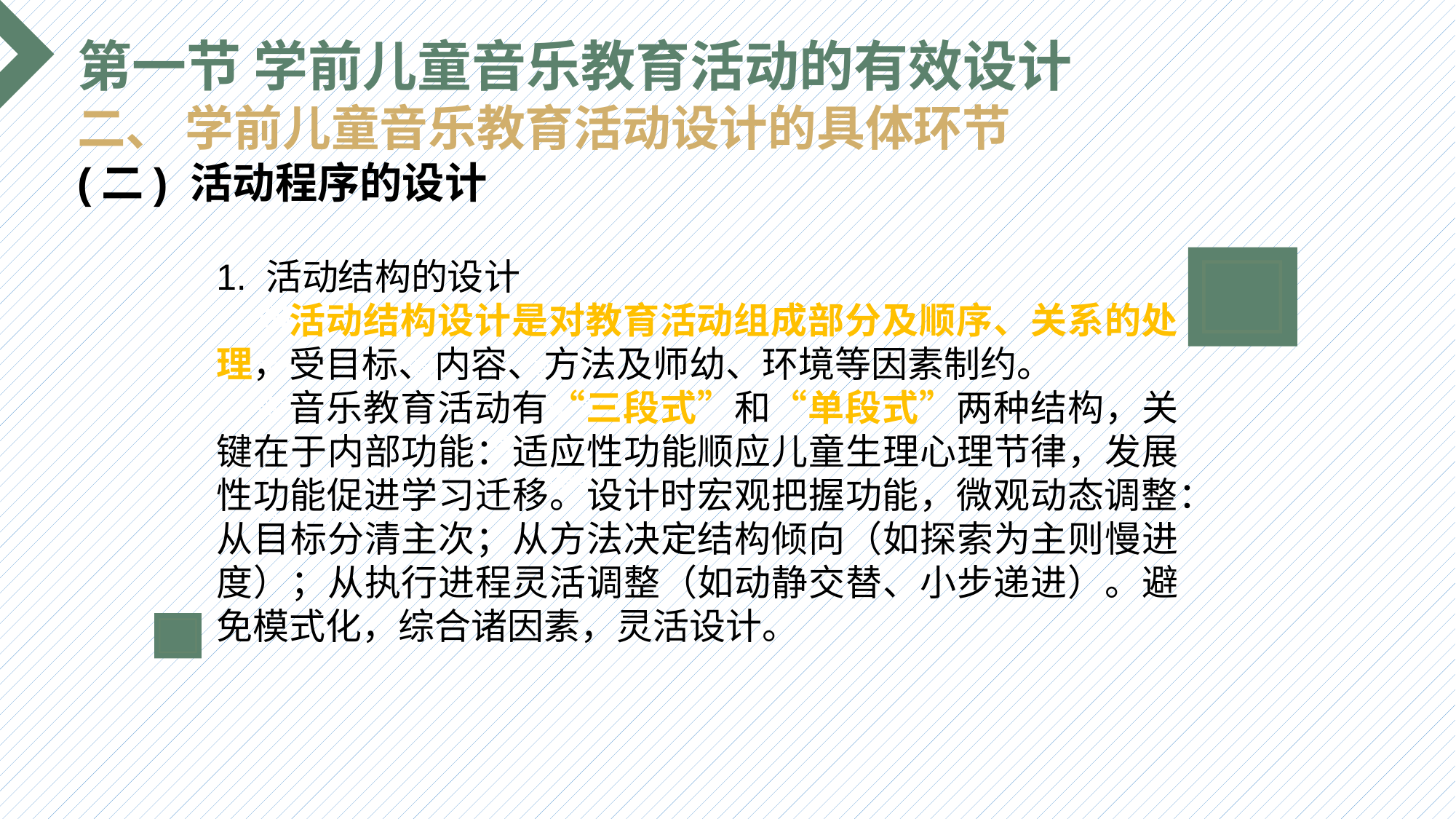

第一节 学前儿童音乐教育活动的有效设计
二、 学前儿童音乐教育活动设计的具体环节
(二) 活动程序的设计

1. 活动结构的设计
 活动结构设计是对教育活动组成部分及顺序、关系的处理，受目标、内容、方法及师幼、环境等因素制约。
 音乐教育活动有“三段式”和“单段式”两种结构，关键在于内部功能：适应性功能顺应儿童生理心理节律，发展性功能促进学习迁移。设计时宏观把握功能，微观动态调整：从目标分清主次；从方法决定结构倾向（如探索为主则慢进度）；从执行进程灵活调整（如动静交替、小步递进）。避免模式化，综合诸因素，灵活设计。

选题背景
输入您的内容，请简要说明，言简意赅即可输入您的内容，请简要说明，言简意赅即可输入您的内容，请简要说明，言简意赅即可输入您的内容，请简要说明，言简意赅即可